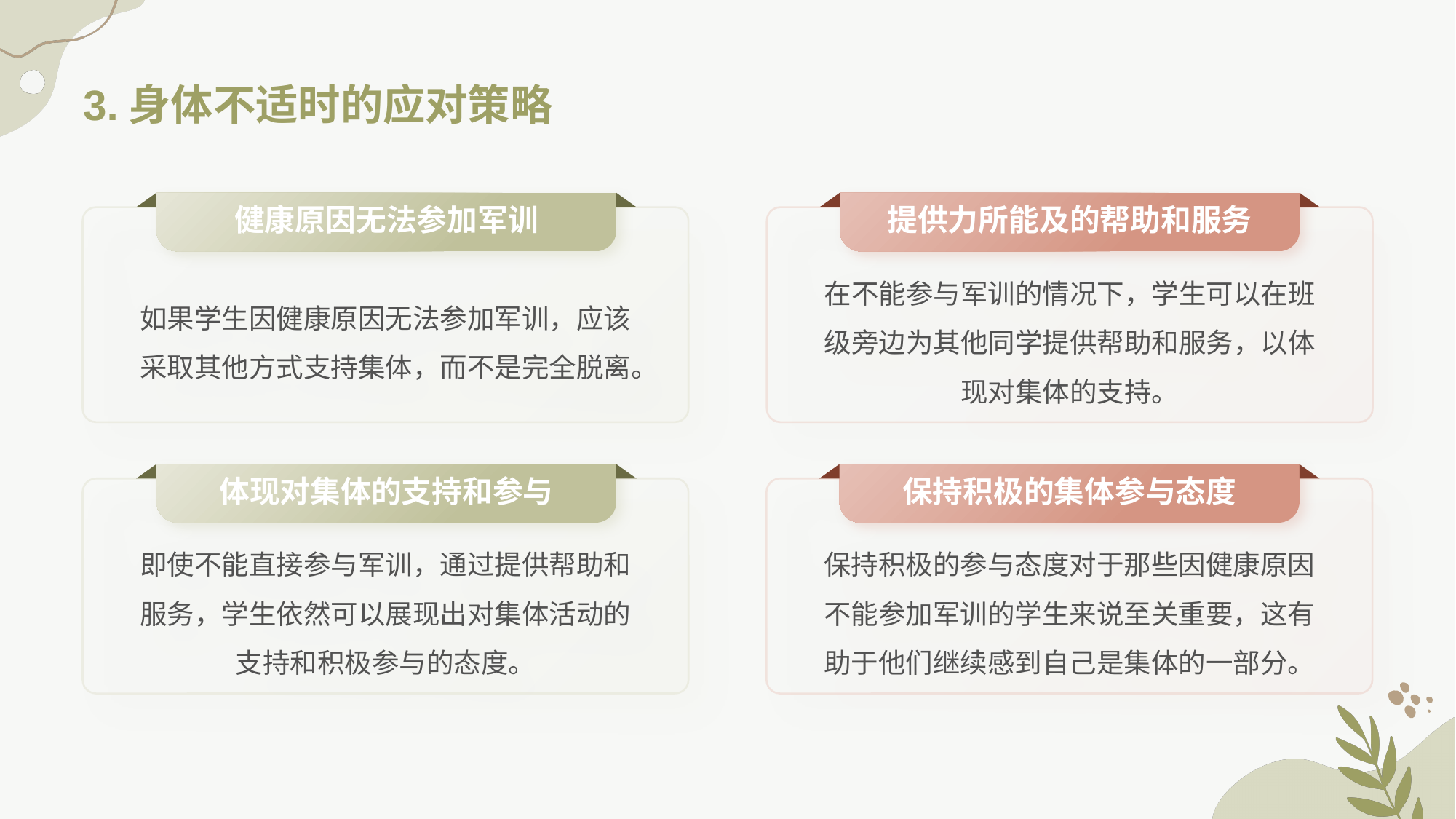

# 3.身体不适时的应对策略

健康原因无法参加军训

提供力所能及的帮助和服务

如果学生因健康原因无法参加军训，应该采取其他方式支持集体，而不是完全脱离。

在不能参与军训的情况下，学生可以在班级旁边为其他同学提供帮助和服务，以体现对集体的支持。

体现对集体的支持和参与

保持积极的集体参与态度

即使不能直接参与军训，通过提供帮助和服务，学生依然可以展现出对集体活动的支持和积极参与的态度。

保持积极的参与态度对于那些因健康原因不能参加军训的学生来说至关重要，这有助于他们继续感到自己是集体的一部分。